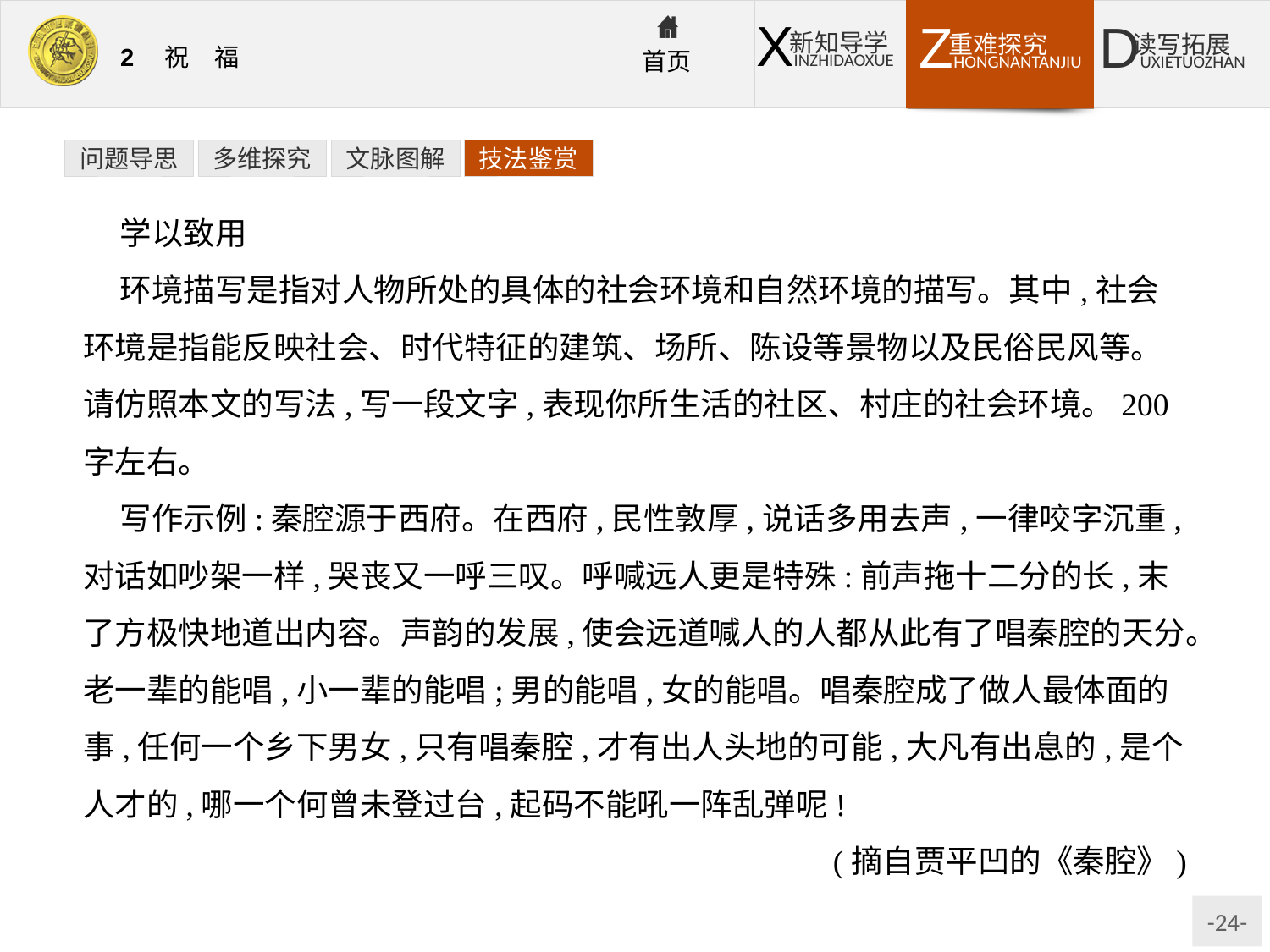

问题导思
多维探究
文脉图解
技法鉴赏
学以致用
环境描写是指对人物所处的具体的社会环境和自然环境的描写。其中,社会环境是指能反映社会、时代特征的建筑、场所、陈设等景物以及民俗民风等。请仿照本文的写法,写一段文字,表现你所生活的社区、村庄的社会环境。200字左右。
写作示例:秦腔源于西府。在西府,民性敦厚,说话多用去声,一律咬字沉重,对话如吵架一样,哭丧又一呼三叹。呼喊远人更是特殊:前声拖十二分的长,末了方极快地道出内容。声韵的发展,使会远道喊人的人都从此有了唱秦腔的天分。老一辈的能唱,小一辈的能唱;男的能唱,女的能唱。唱秦腔成了做人最体面的事,任何一个乡下男女,只有唱秦腔,才有出人头地的可能,大凡有出息的,是个人才的,哪一个何曾未登过台,起码不能吼一阵乱弹呢!
(摘自贾平凹的《秦腔》)